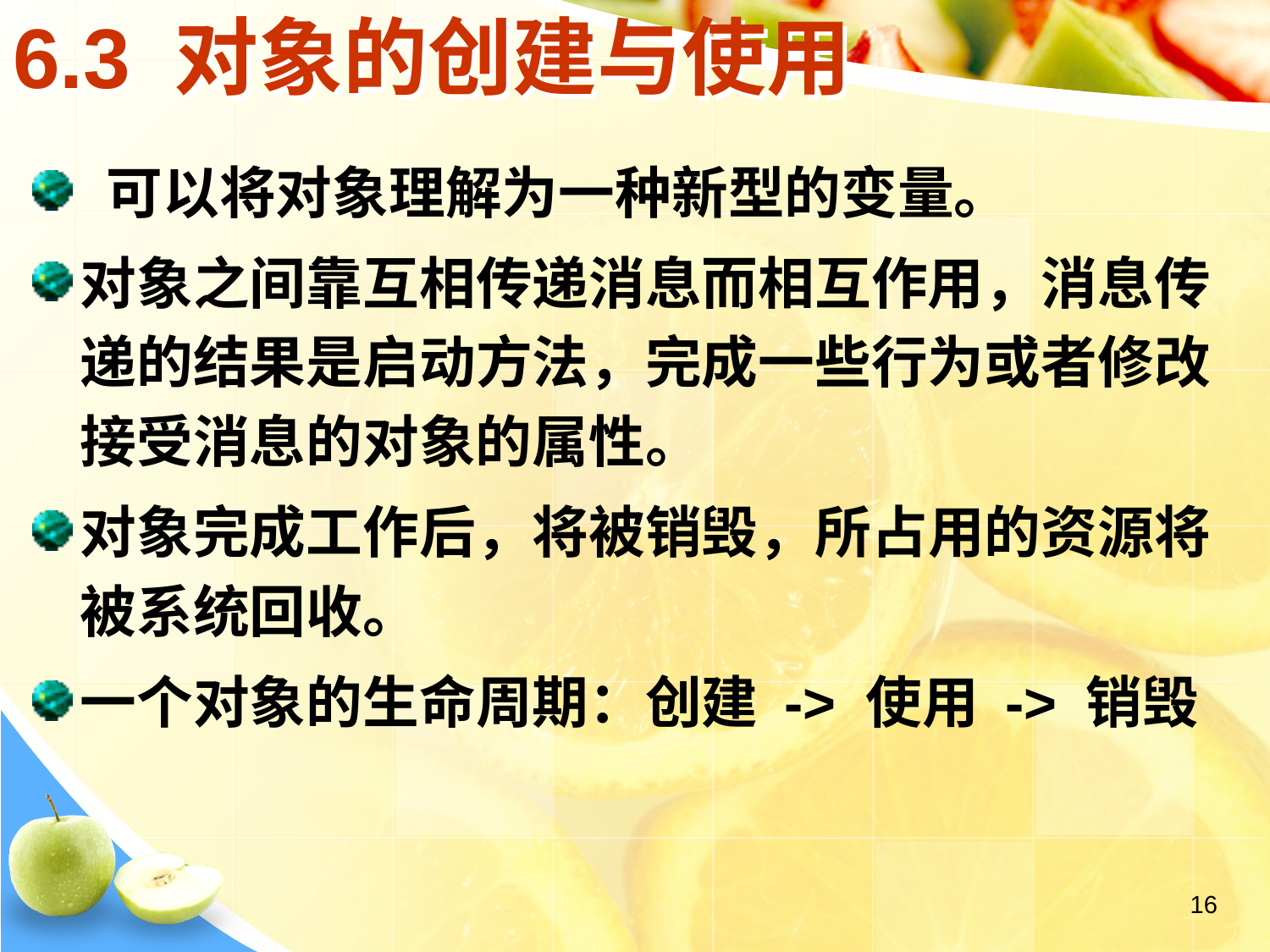

# 6.3 对象的创建与使用
 可以将对象理解为一种新型的变量。
对象之间靠互相传递消息而相互作用，消息传递的结果是启动方法，完成一些行为或者修改接受消息的对象的属性。
对象完成工作后，将被销毁，所占用的资源将被系统回收。
一个对象的生命周期：创建 -> 使用 -> 销毁

16